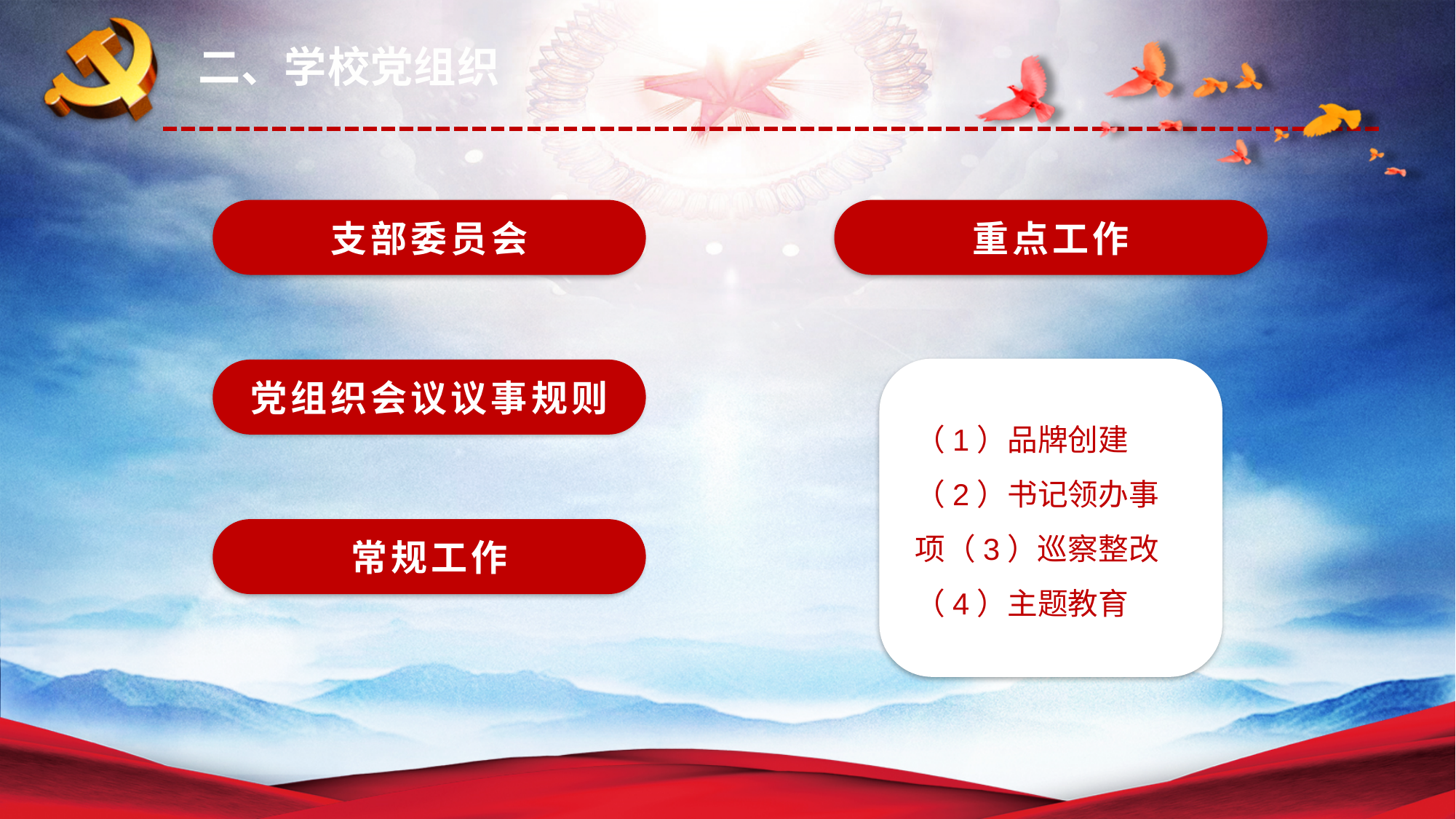

二、学校党组织
支部委员会
重点工作

党组织会议议事规则
（1）品牌创建
（2）书记领办事项（3）巡察整改
（4）主题教育
常规工作